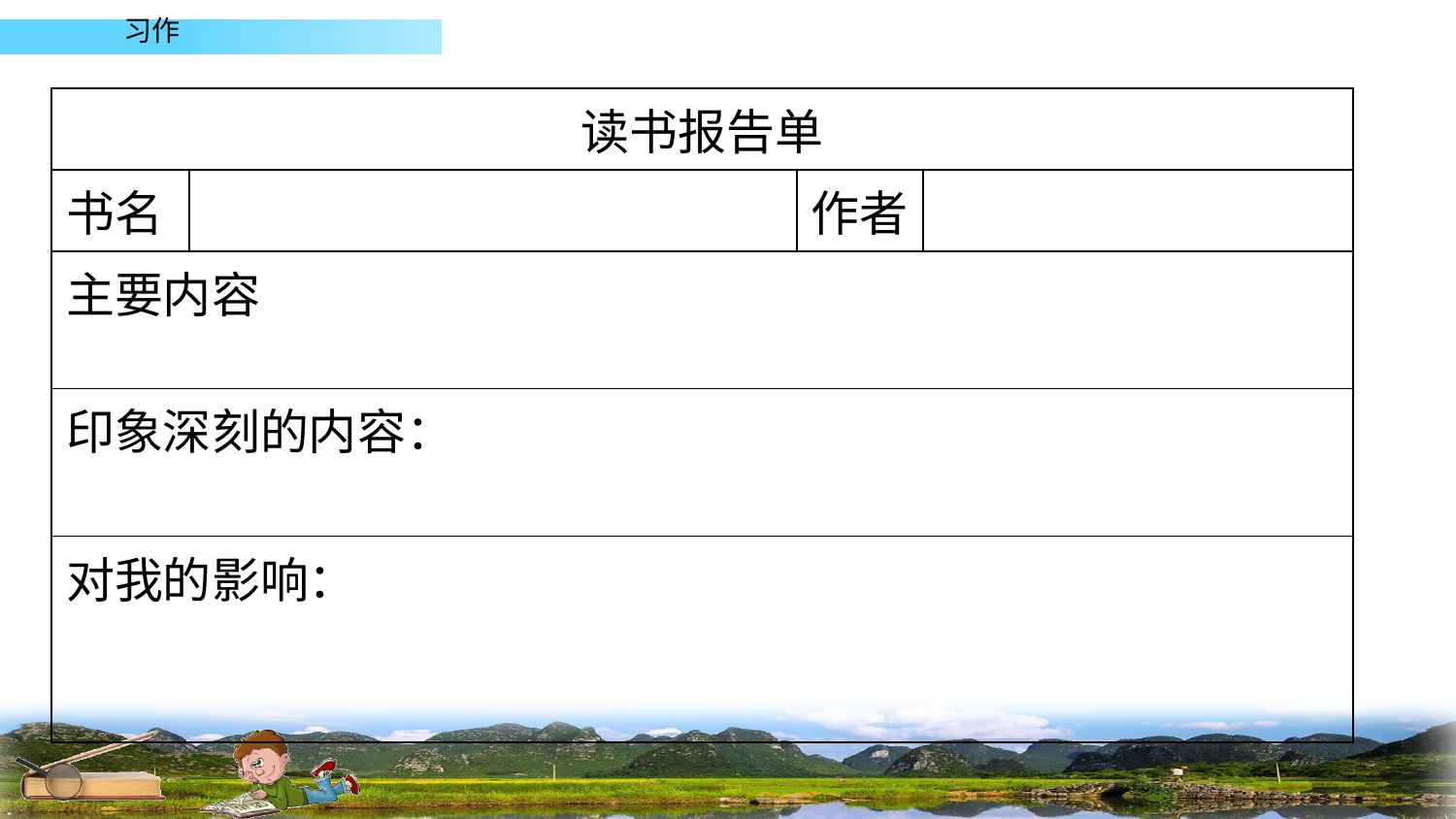

| 读书报告单 |  |  |  |
| --- | --- | --- | --- |
| 书名 |  | 作者 |  |
| 主要内容 |  |  |  |
| 印象深刻的内容： |  |  |  |
| 对我的影响： |  |  |  |